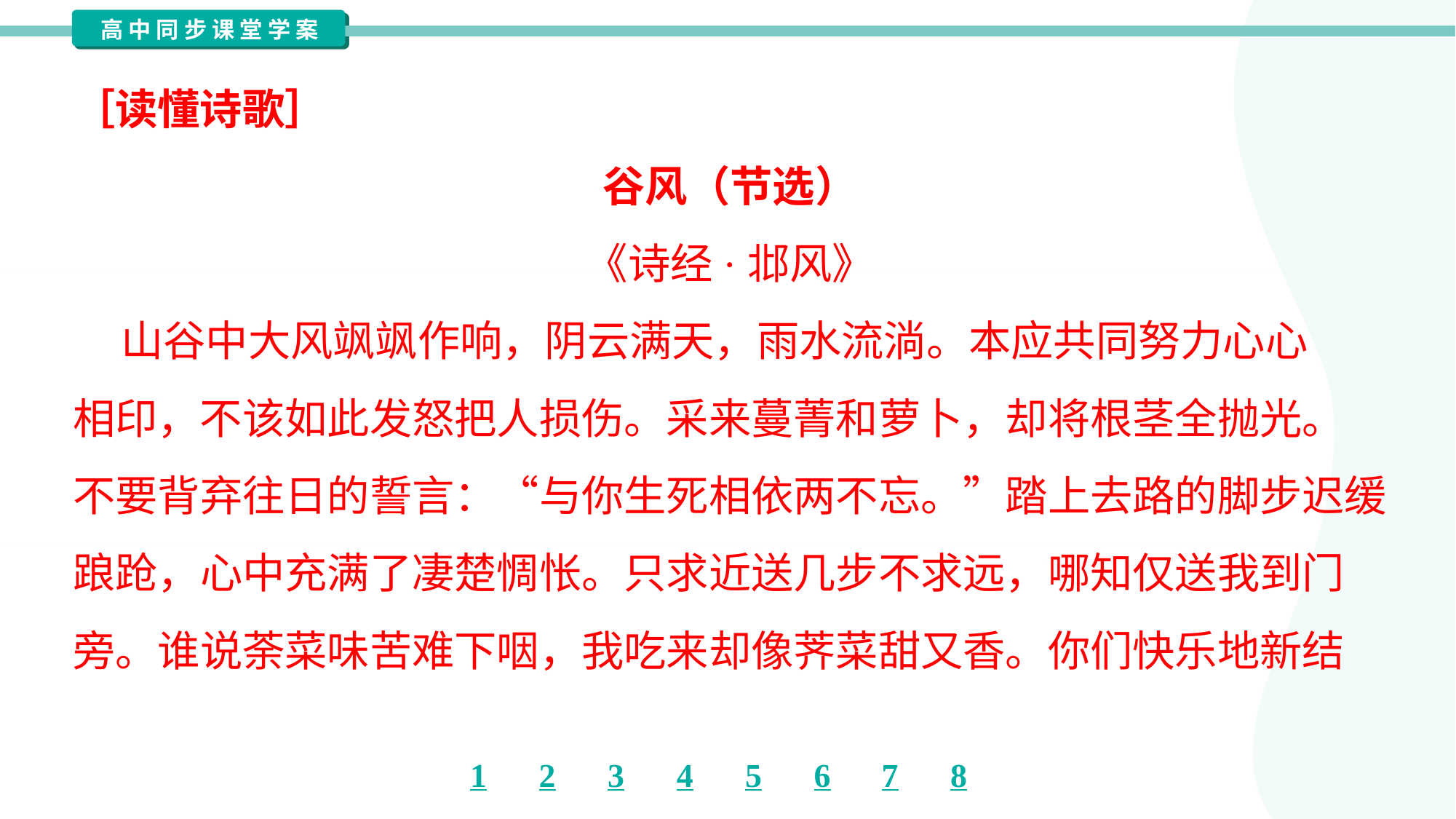

［读懂诗歌］
谷风（节选）
《诗经·邶风》
    山谷中大风飒飒作响，阴云满天，雨水流淌。本应共同努力心心
相印，不该如此发怒把人损伤。采来蔓菁和萝卜，却将根茎全抛光。
不要背弃往日的誓言：“与你生死相依两不忘。”踏上去路的脚步迟缓
踉跄，心中充满了凄楚惆怅。只求近送几步不求远，哪知仅送我到门
旁。谁说荼菜味苦难下咽，我吃来却像荠菜甜又香。你们快乐地新结